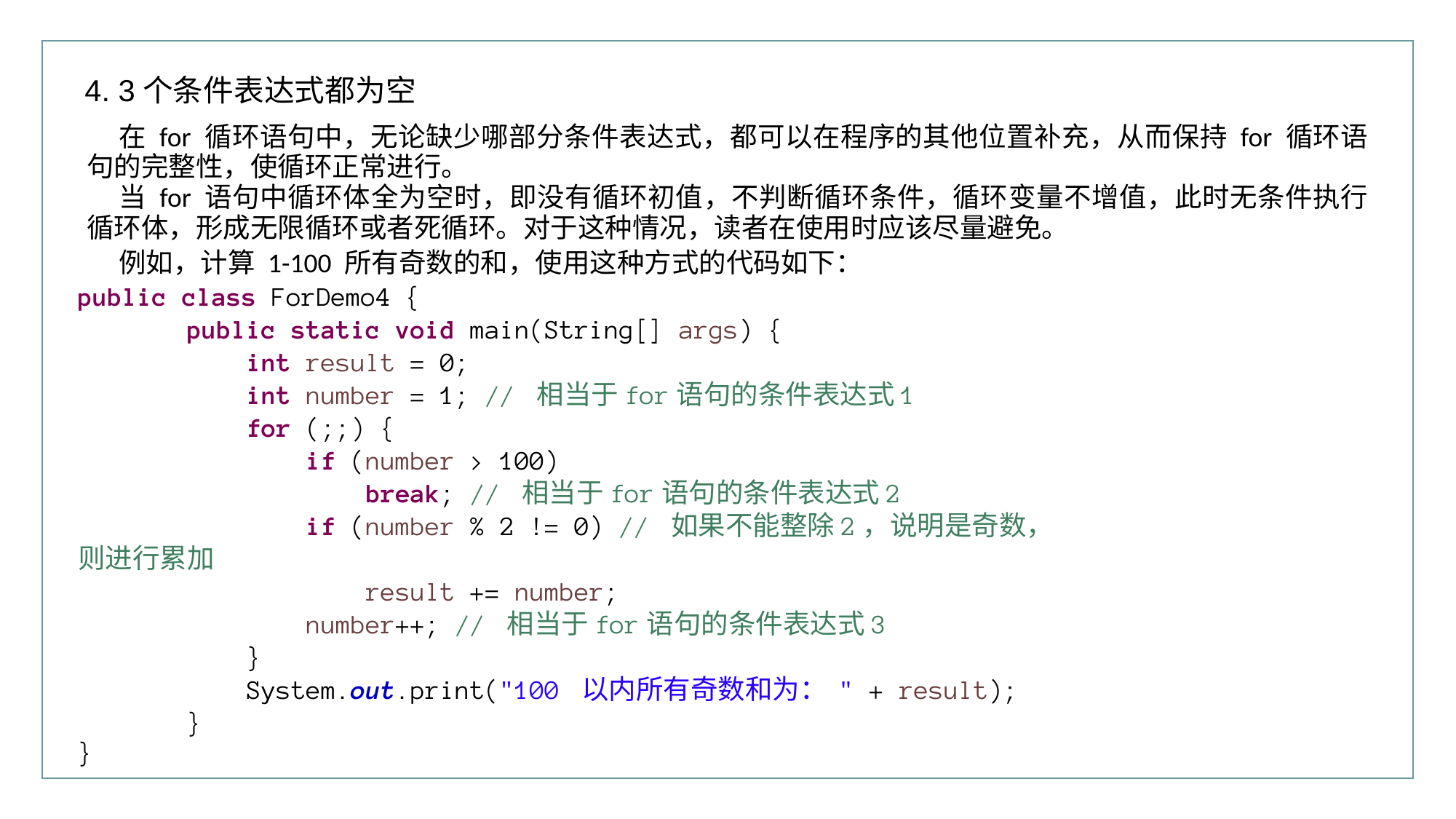

4. 3个条件表达式都为空
在 for 循环语句中，无论缺少哪部分条件表达式，都可以在程序的其他位置补充，从而保持 for 循环语句的完整性，使循环正常进行。
当 for 语句中循环体全为空时，即没有循环初值，不判断循环条件，循环变量不增值，此时无条件执行循环体，形成无限循环或者死循环。对于这种情况，读者在使用时应该尽量避免。
例如，计算 1-100 所有奇数的和，使用这种方式的代码如下：
public class ForDemo4 {
	public static void main(String[] args) {
	    int result = 0;
	    int number = 1; // 相当于for语句的条件表达式1
	    for (;;) {
	        if (number > 100)
	            break; // 相当于for语句的条件表达式2
	        if (number % 2 != 0) // 如果不能整除2，说明是奇数，则进行累加
	            result += number;
	        number++; // 相当于for语句的条件表达式3
	    }
	    System.out.print("100 以内所有奇数和为： " + result);
	}
}